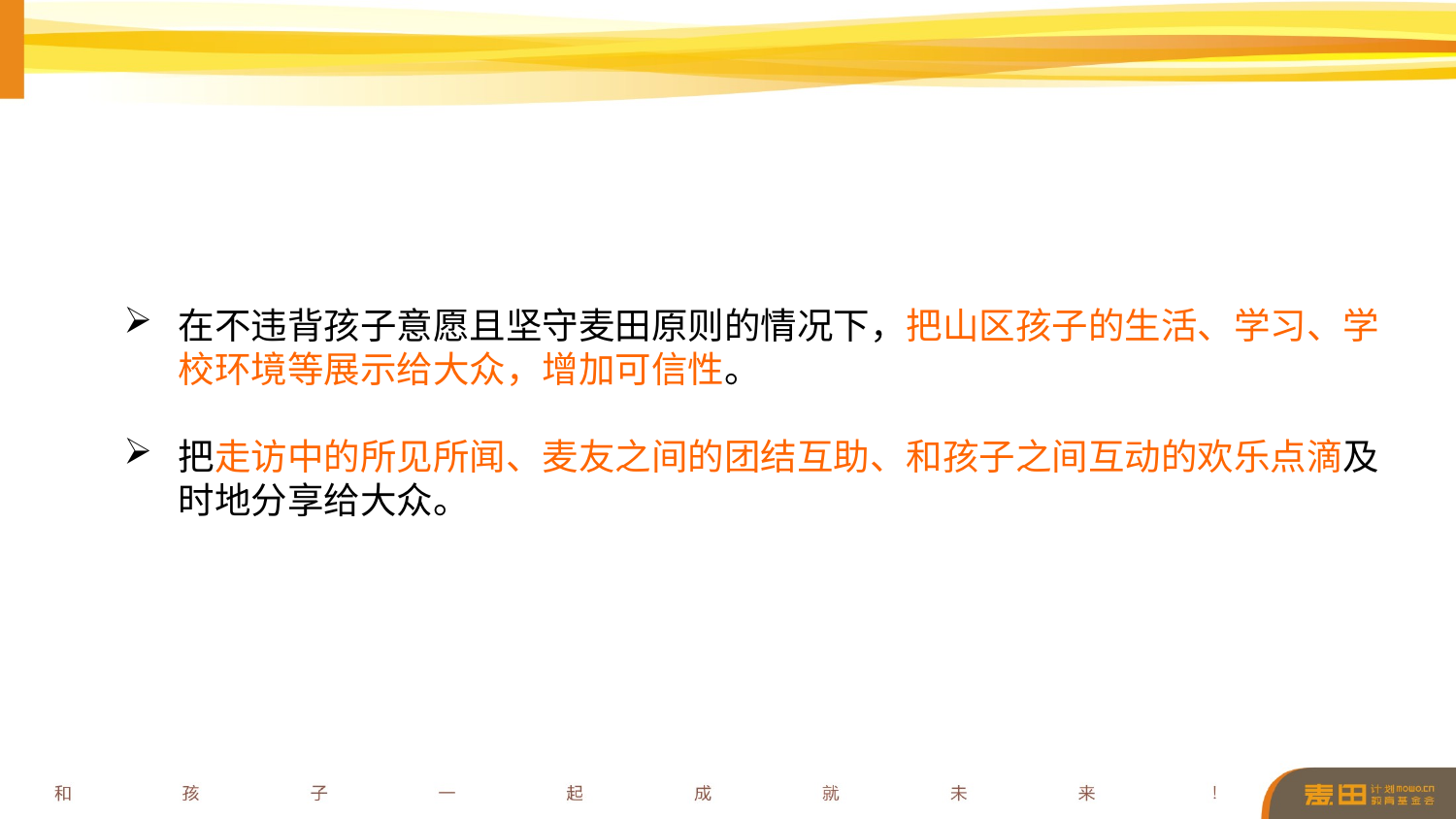

在不违背孩子意愿且坚守麦田原则的情况下，把山区孩子的生活、学习、学校环境等展示给大众，增加可信性。

把走访中的所见所闻、麦友之间的团结互助、和孩子之间互动的欢乐点滴及时地分享给大众。